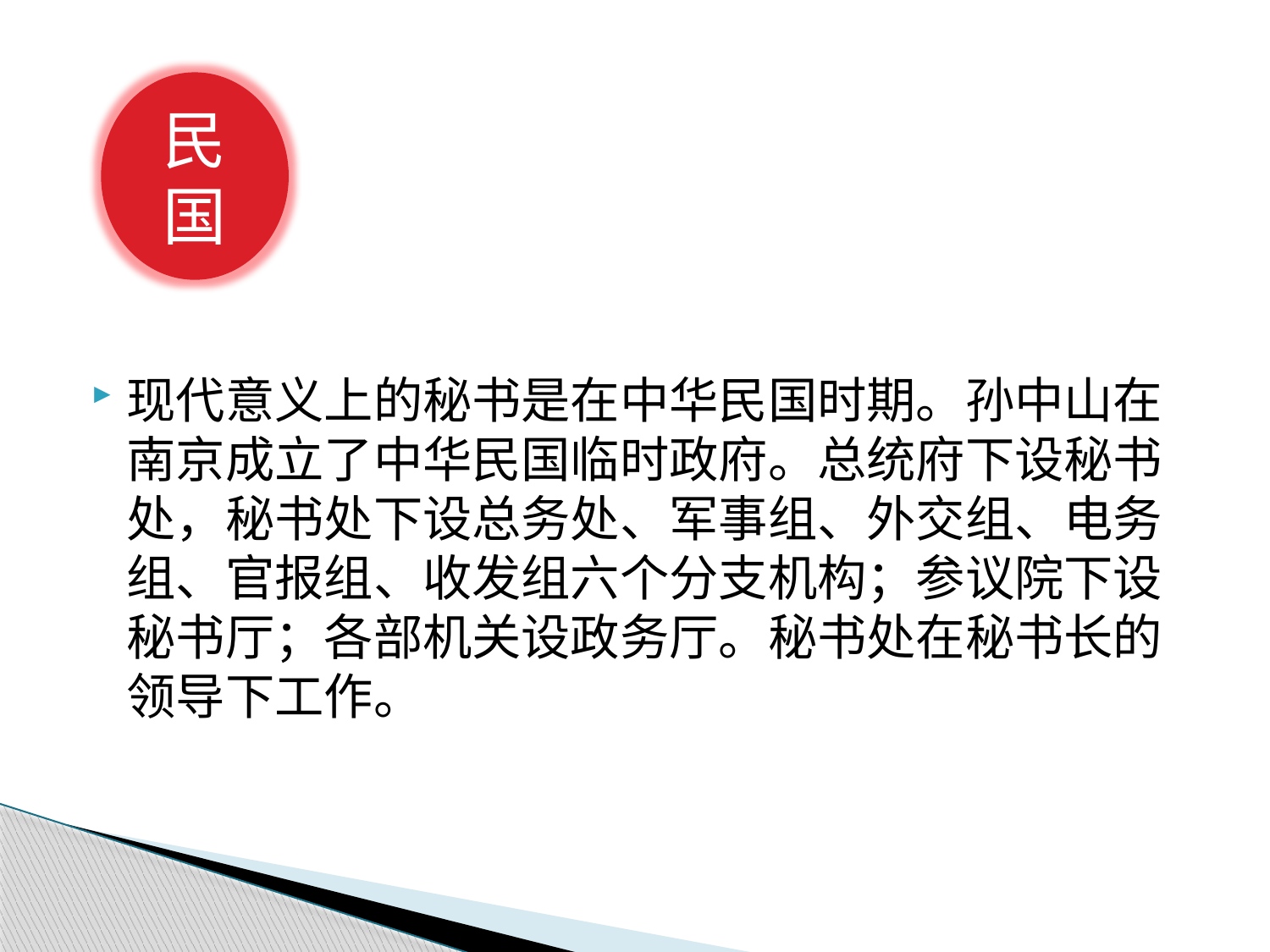

民国

现代意义上的秘书是在中华民国时期。孙中山在南京成立了中华民国临时政府。总统府下设秘书处，秘书处下设总务处、军事组、外交组、电务组、官报组、收发组六个分支机构；参议院下设秘书厅；各部机关设政务厅。秘书处在秘书长的领导下工作。